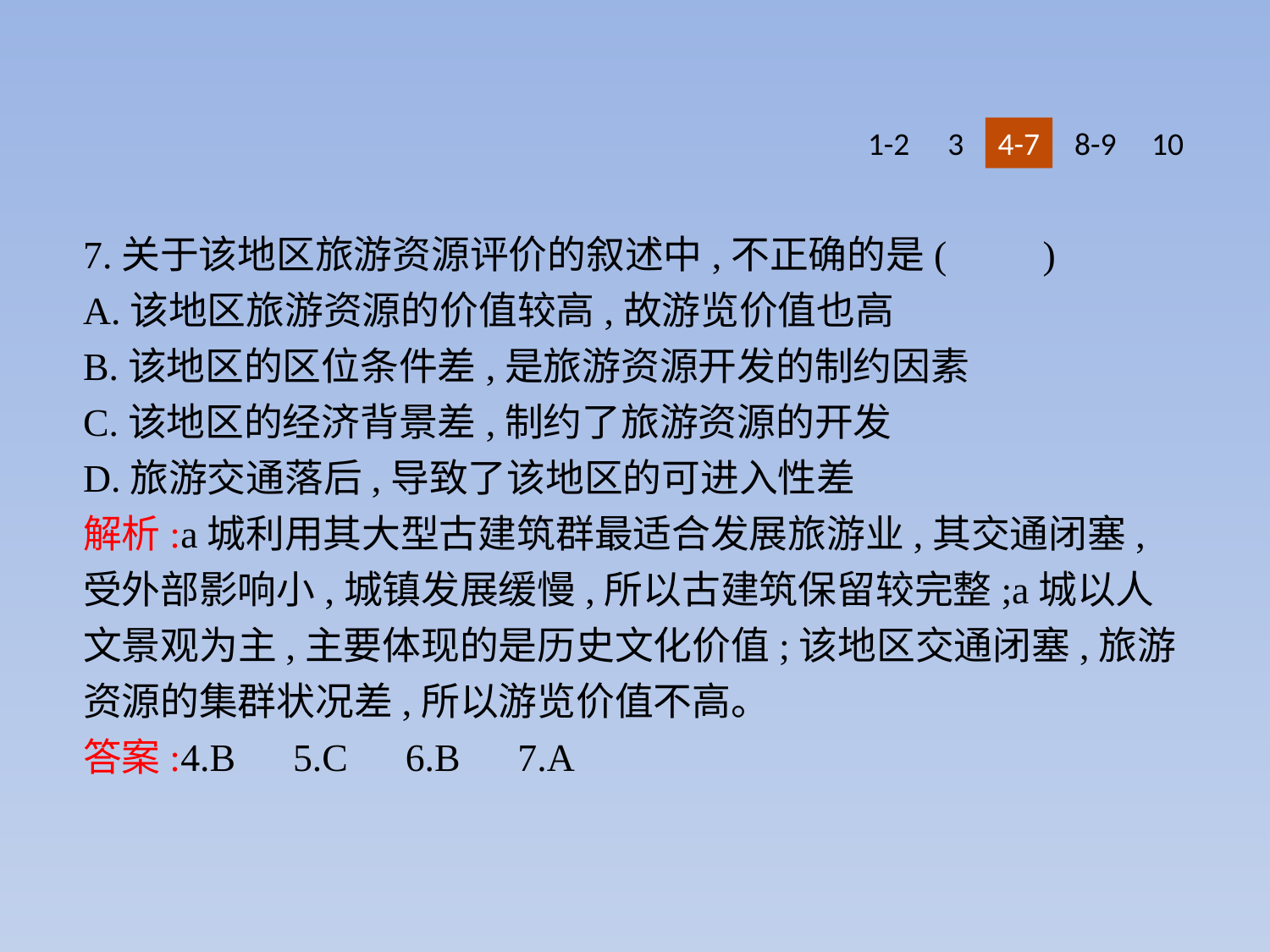

1-2
3
4-7
8-9
10
7.关于该地区旅游资源评价的叙述中,不正确的是(　　)
A.该地区旅游资源的价值较高,故游览价值也高
B.该地区的区位条件差,是旅游资源开发的制约因素
C.该地区的经济背景差,制约了旅游资源的开发
D.旅游交通落后,导致了该地区的可进入性差
解析:a城利用其大型古建筑群最适合发展旅游业,其交通闭塞,受外部影响小,城镇发展缓慢,所以古建筑保留较完整;a城以人文景观为主,主要体现的是历史文化价值;该地区交通闭塞,旅游资源的集群状况差,所以游览价值不高。
答案:4.B　5.C　6.B　7.A